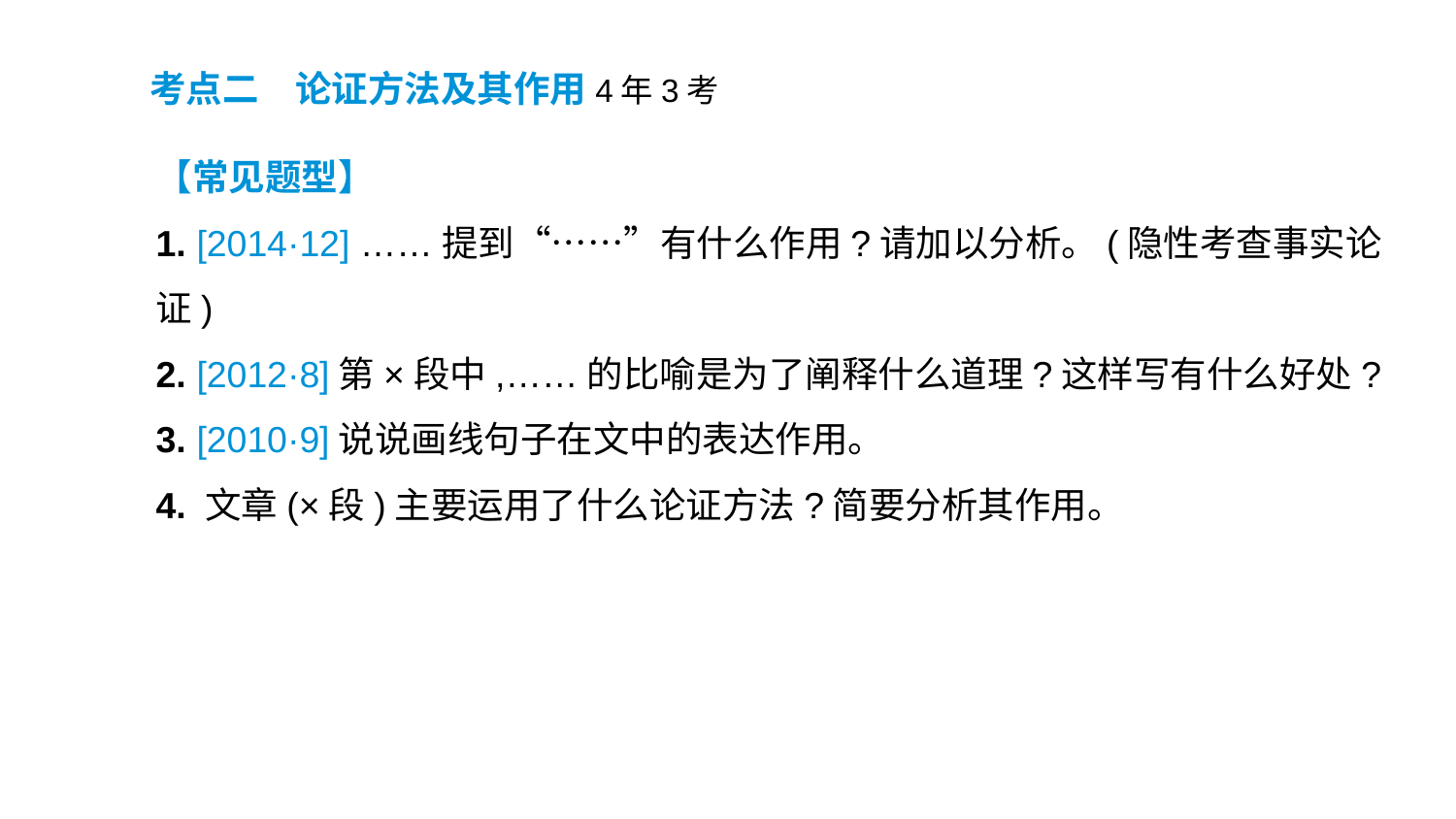

考点二　论证方法及其作用4年3考
【常见题型】
1. [2014·12] ……提到“……”有什么作用?请加以分析。(隐性考查事实论证)
2. [2012·8]第×段中,……的比喻是为了阐释什么道理?这样写有什么好处?
3. [2010·9]说说画线句子在文中的表达作用。
4. 文章(×段)主要运用了什么论证方法?简要分析其作用。